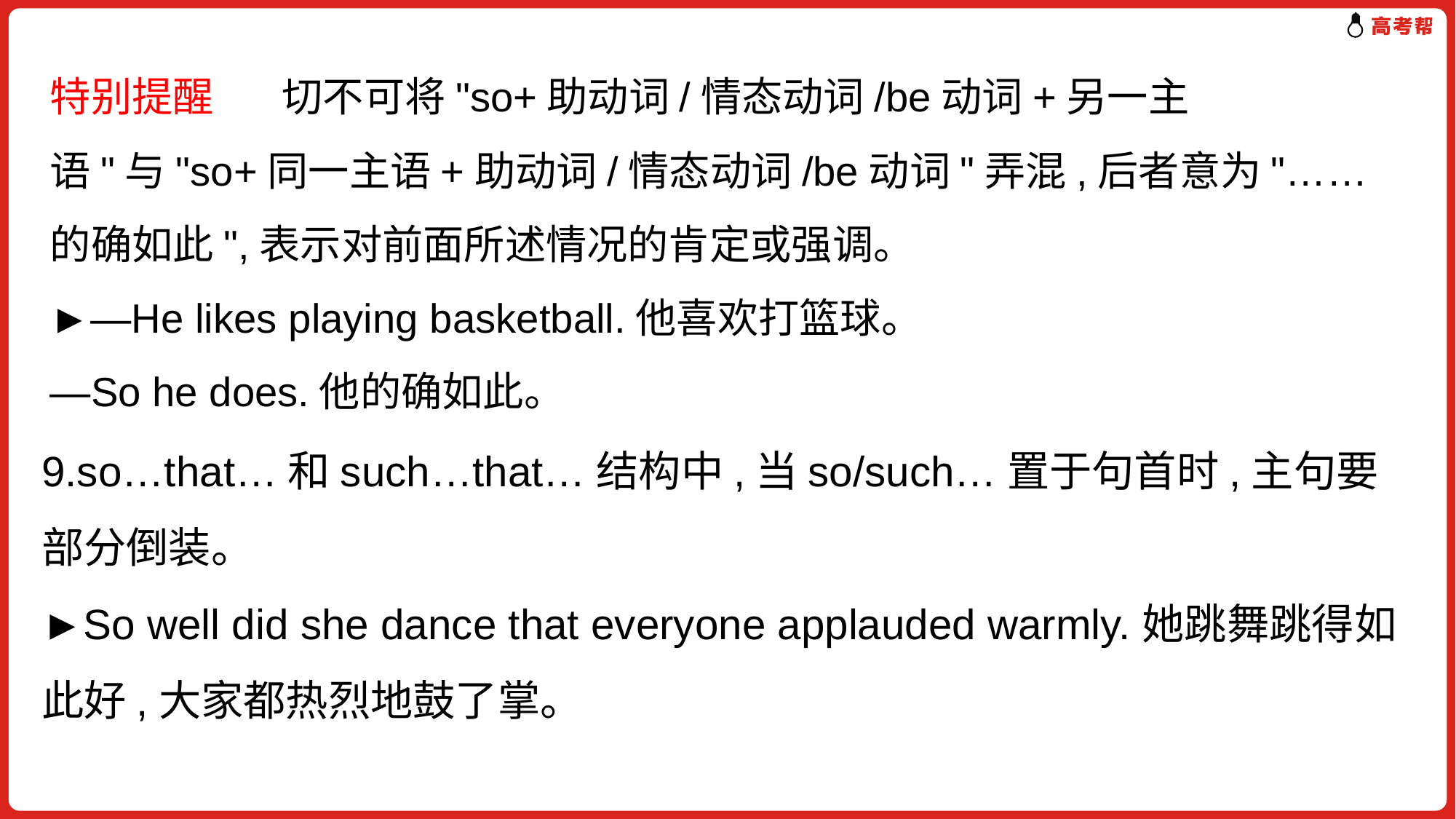

特别提醒　   切不可将"so+助动词/情态动词/be动词+另一主语"与"so+同一主语+助动词/情态动词/be动词"弄混,后者意为"……的确如此",表示对前面所述情况的肯定或强调。
►—He likes playing basketball.他喜欢打篮球。
—So he does.他的确如此。

9.so…that…和such…that…结构中,当so/such…置于句首时,主句要部分倒装。
►So well did she dance that everyone applauded warmly.她跳舞跳得如此好,大家都热烈地鼓了掌。